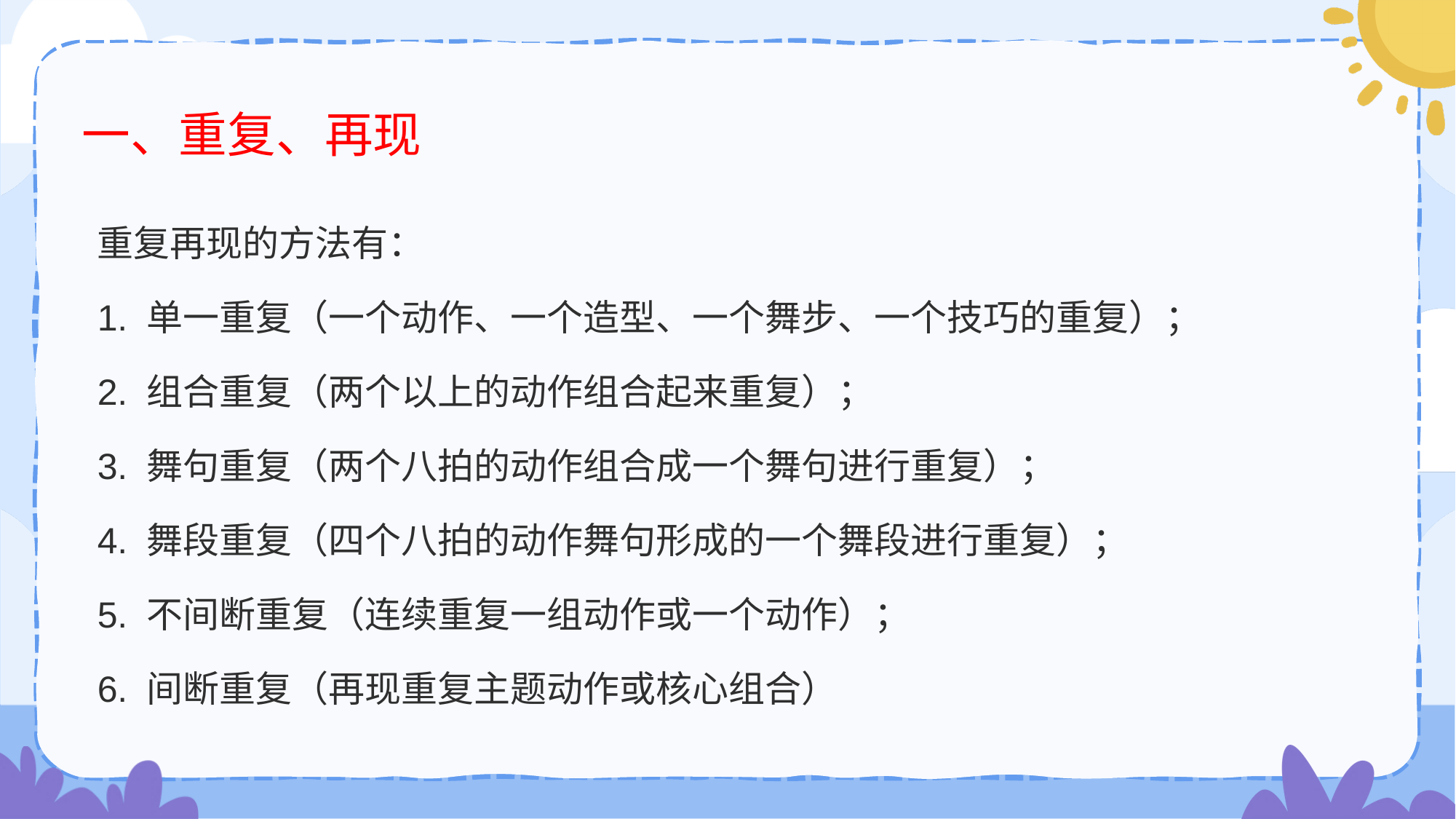

# 一、重复、再现
重复再现的方法有：
1. 单一重复（一个动作、一个造型、一个舞步、一个技巧的重复）；
2. 组合重复（两个以上的动作组合起来重复）；
3. 舞句重复（两个八拍的动作组合成一个舞句进行重复）；
4. 舞段重复（四个八拍的动作舞句形成的一个舞段进行重复）；
5. 不间断重复（连续重复一组动作或一个动作）；
6. 间断重复（再现重复主题动作或核心组合）